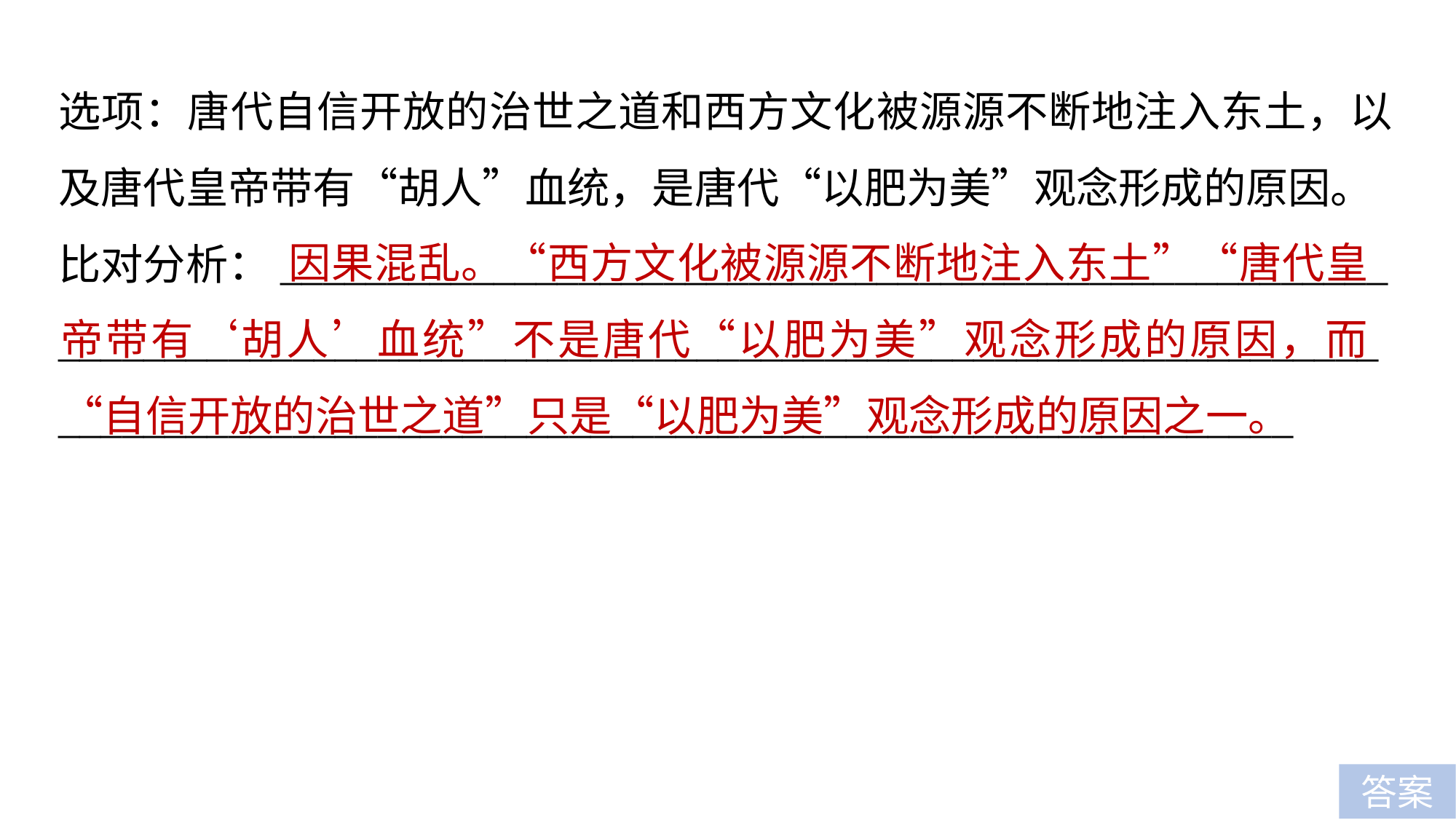

选项：唐代自信开放的治世之道和西方文化被源源不断地注入东土，以及唐代皇帝带有“胡人”血统，是唐代“以肥为美”观念形成的原因。
比对分析：____________________________________________________
________________________________________________________________________________________________________________________
                     因果混乱。“西方文化被源源不断地注入东土”“唐代皇帝带有‘胡人’血统”不是唐代“以肥为美”观念形成的原因，而“自信开放的治世之道”只是“以肥为美”观念形成的原因之一。
答案